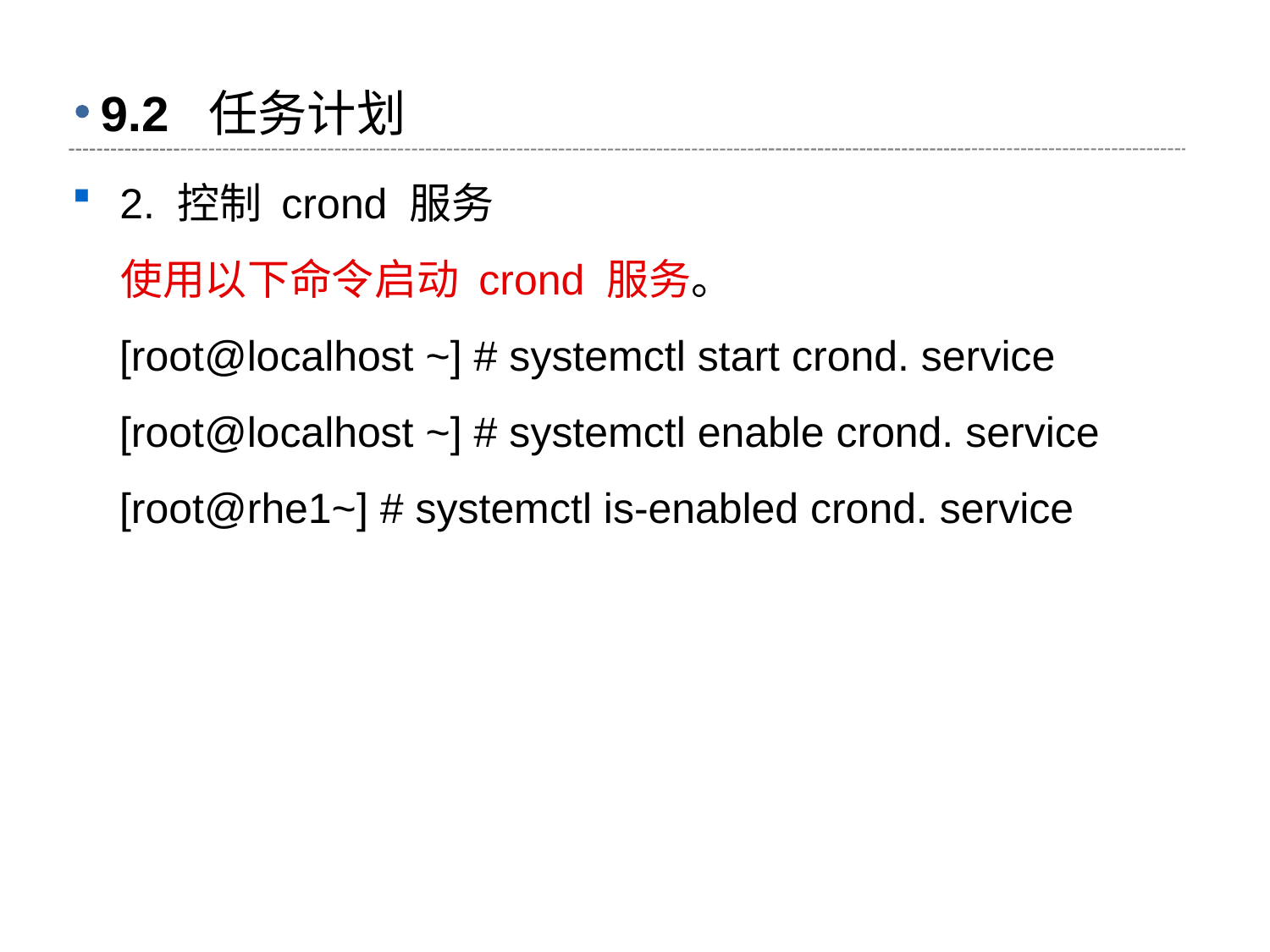

# 9.2  任务计划

2. 控制 crond 服务
    使用以下命令启动 crond 服务。
    [root@localhost ~] # systemctl start crond. service
    [root@localhost ~] # systemctl enable crond. service
    [root@rhe1~] # systemctl is-enabled crond. service